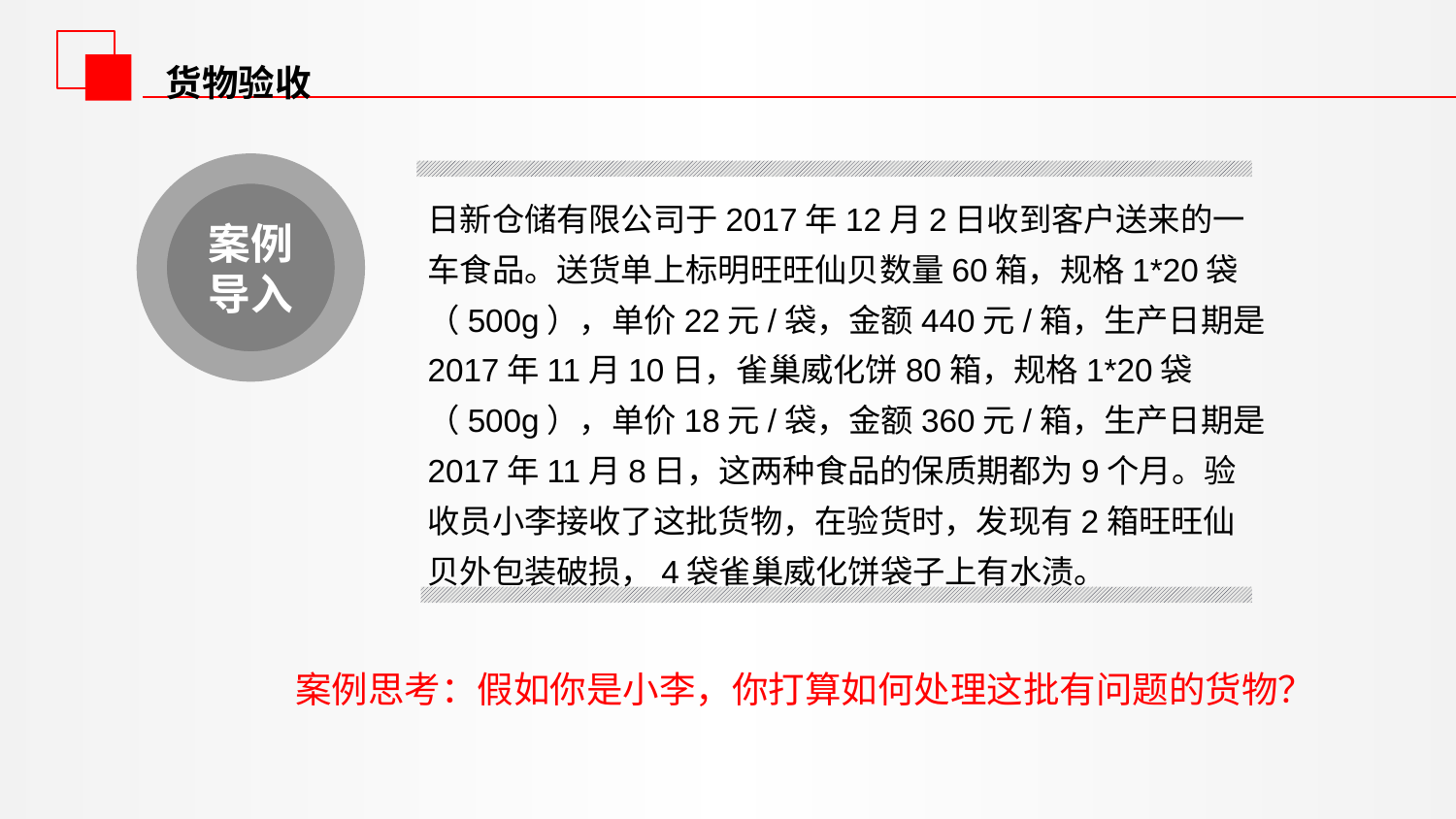

货物验收

案例导入
日新仓储有限公司于2017年12月2日收到客户送来的一车食品。送货单上标明旺旺仙贝数量60箱，规格1*20袋（500g），单价22元/袋，金额440元/箱，生产日期是2017年11月10日，雀巢威化饼80箱，规格1*20袋（500g），单价18元/袋，金额360元/箱，生产日期是2017年11月8日，这两种食品的保质期都为9个月。验收员小李接收了这批货物，在验货时，发现有2箱旺旺仙贝外包装破损，4袋雀巢威化饼袋子上有水渍。

案例思考：假如你是小李，你打算如何处理这批有问题的货物？